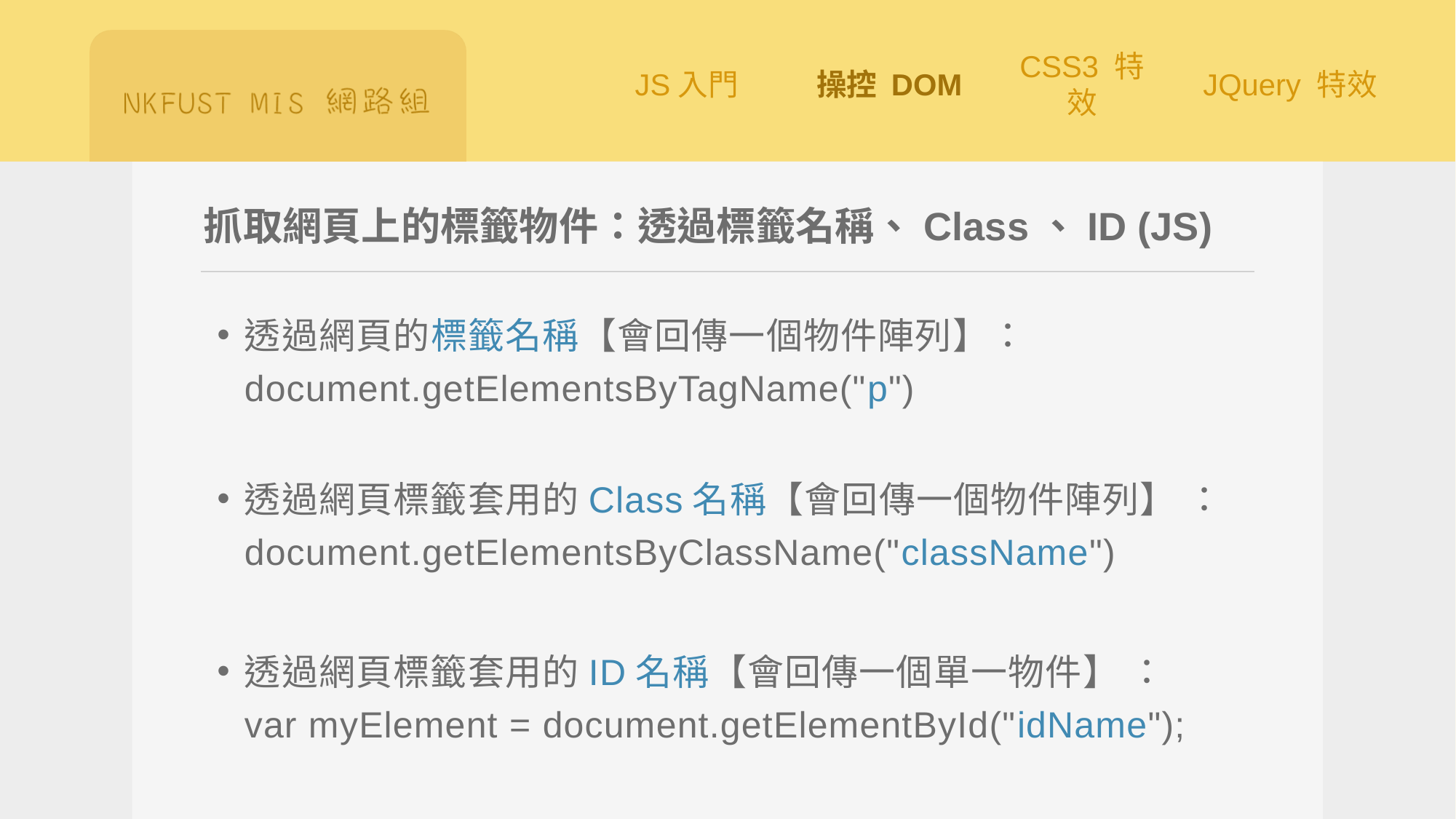

# 抓取網頁上的標籤物件：透過標籤名稱、Class、ID (JS)
透過網頁的標籤名稱【會回傳一個物件陣列】：
document.getElementsByTagName("p")
透過網頁標籤套用的Class名稱【會回傳一個物件陣列】 ：
document.getElementsByClassName("className")
透過網頁標籤套用的ID名稱【會回傳一個單一物件】 ：
var myElement = document.getElementById("idName");